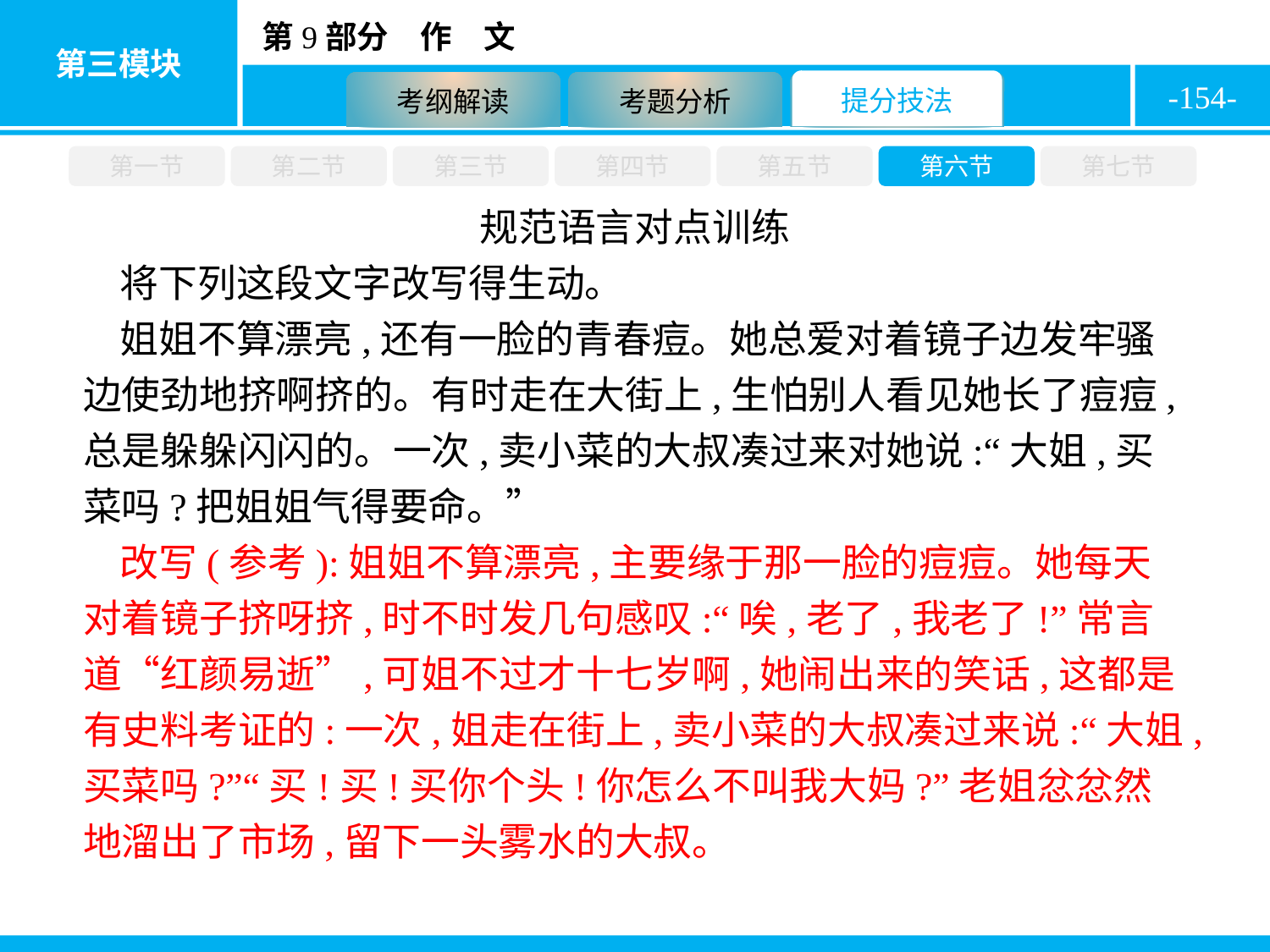

-154-
第一节
第二节
第三节
第四节
第五节
第六节
第七节
规范语言对点训练
将下列这段文字改写得生动。
姐姐不算漂亮,还有一脸的青春痘。她总爱对着镜子边发牢骚边使劲地挤啊挤的。有时走在大街上,生怕别人看见她长了痘痘,总是躲躲闪闪的。一次,卖小菜的大叔凑过来对她说:“大姐,买菜吗?把姐姐气得要命。”
改写(参考):姐姐不算漂亮,主要缘于那一脸的痘痘。她每天对着镜子挤呀挤,时不时发几句感叹:“唉,老了,我老了!”常言道“红颜易逝”,可姐不过才十七岁啊,她闹出来的笑话,这都是有史料考证的:一次,姐走在街上,卖小菜的大叔凑过来说:“大姐,买菜吗?”“买!买!买你个头!你怎么不叫我大妈?”老姐忿忿然地溜出了市场,留下一头雾水的大叔。